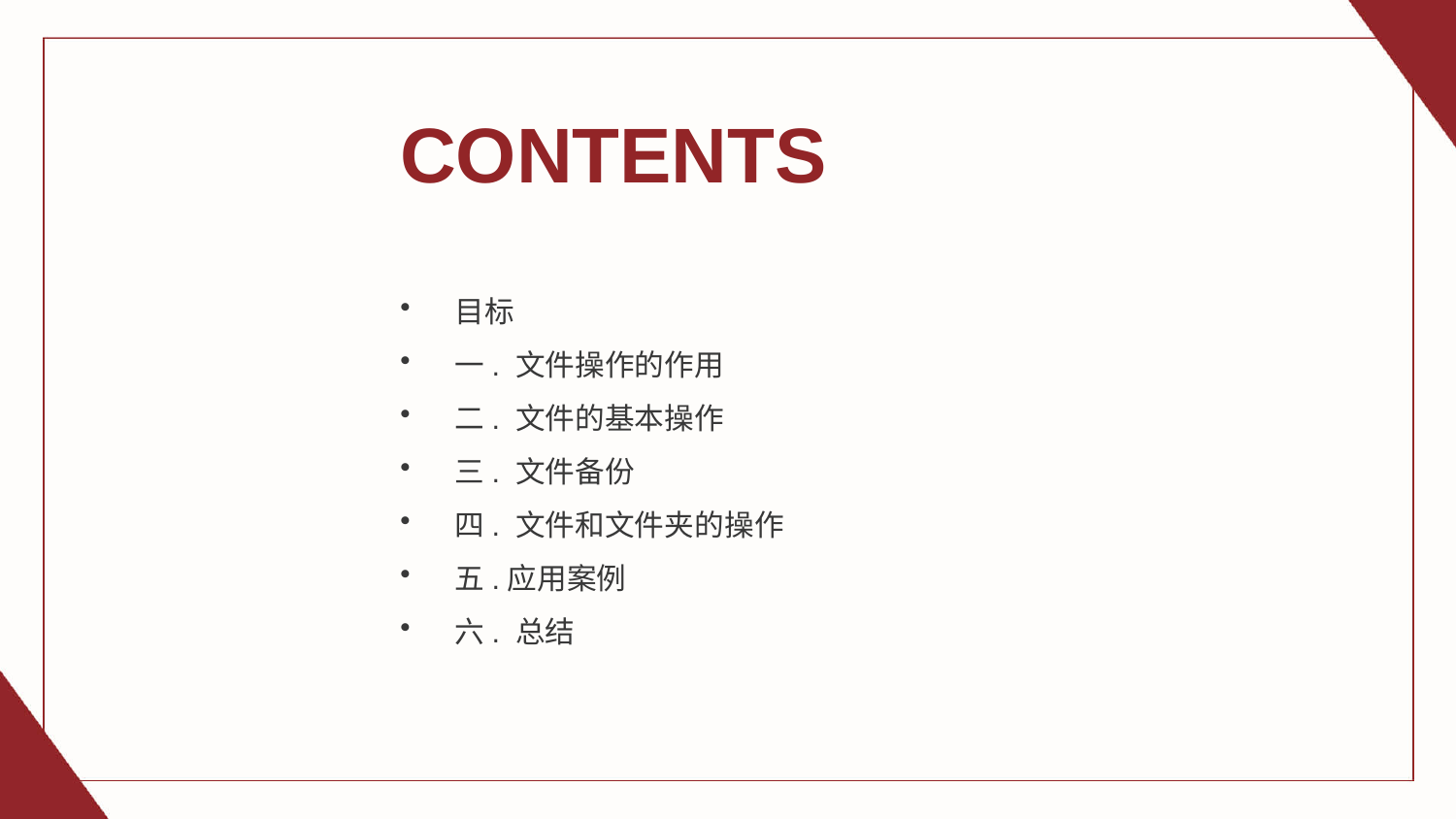

CONTENTS

目标
一. 文件操作的作用
二. 文件的基本操作
三. 文件备份
四. 文件和文件夹的操作
五.应用案例
六. 总结